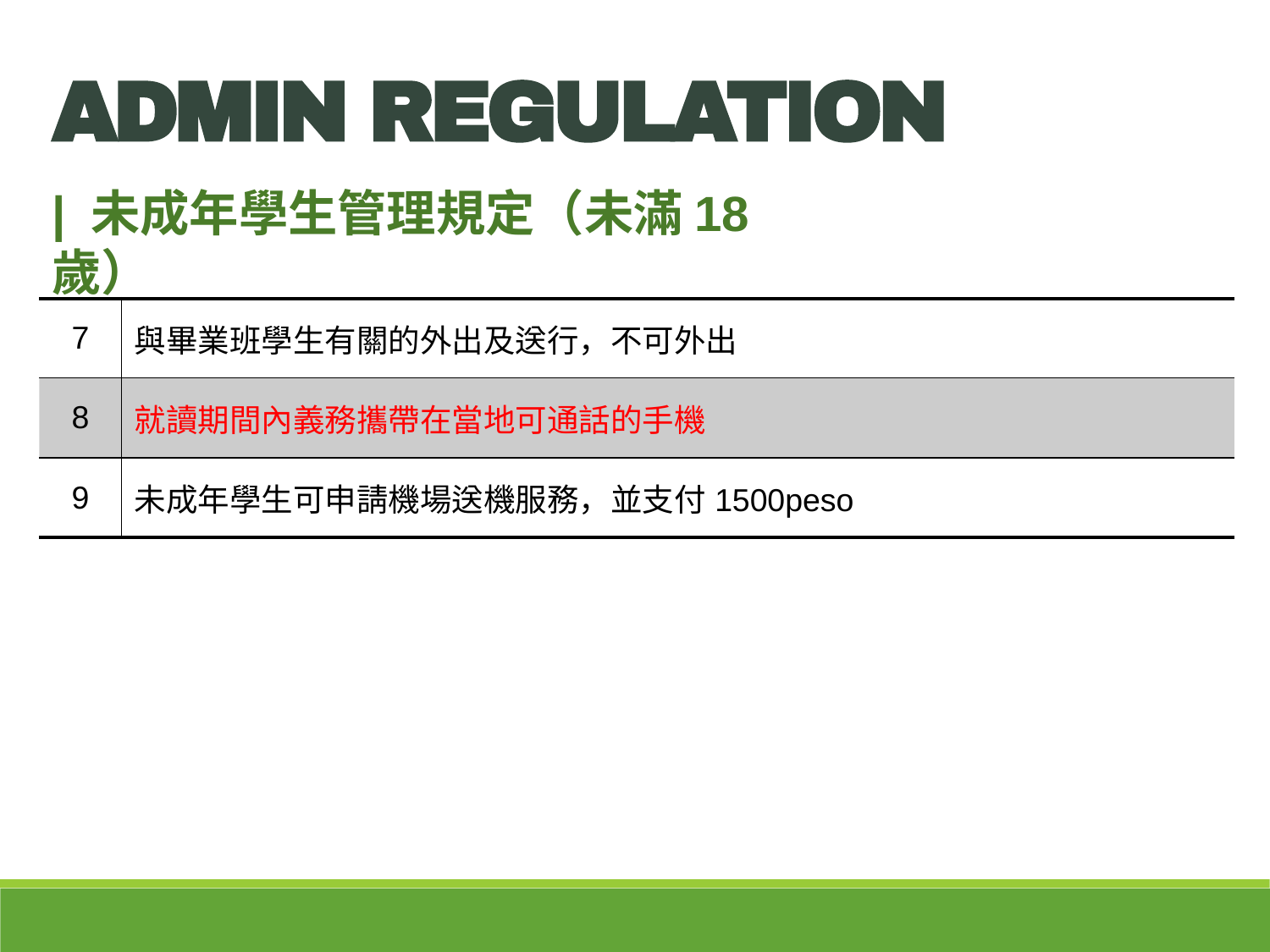

ADMIN regulation
| 未成年學生管理規定（未滿18歲）
| 7 | 與畢業班學生有關的外出及送行，不可外出 |
| --- | --- |
| 8 | 就讀期間內義務攜帶在當地可通話的手機 |
| 9 | 未成年學生可申請機場送機服務，並支付1500peso |